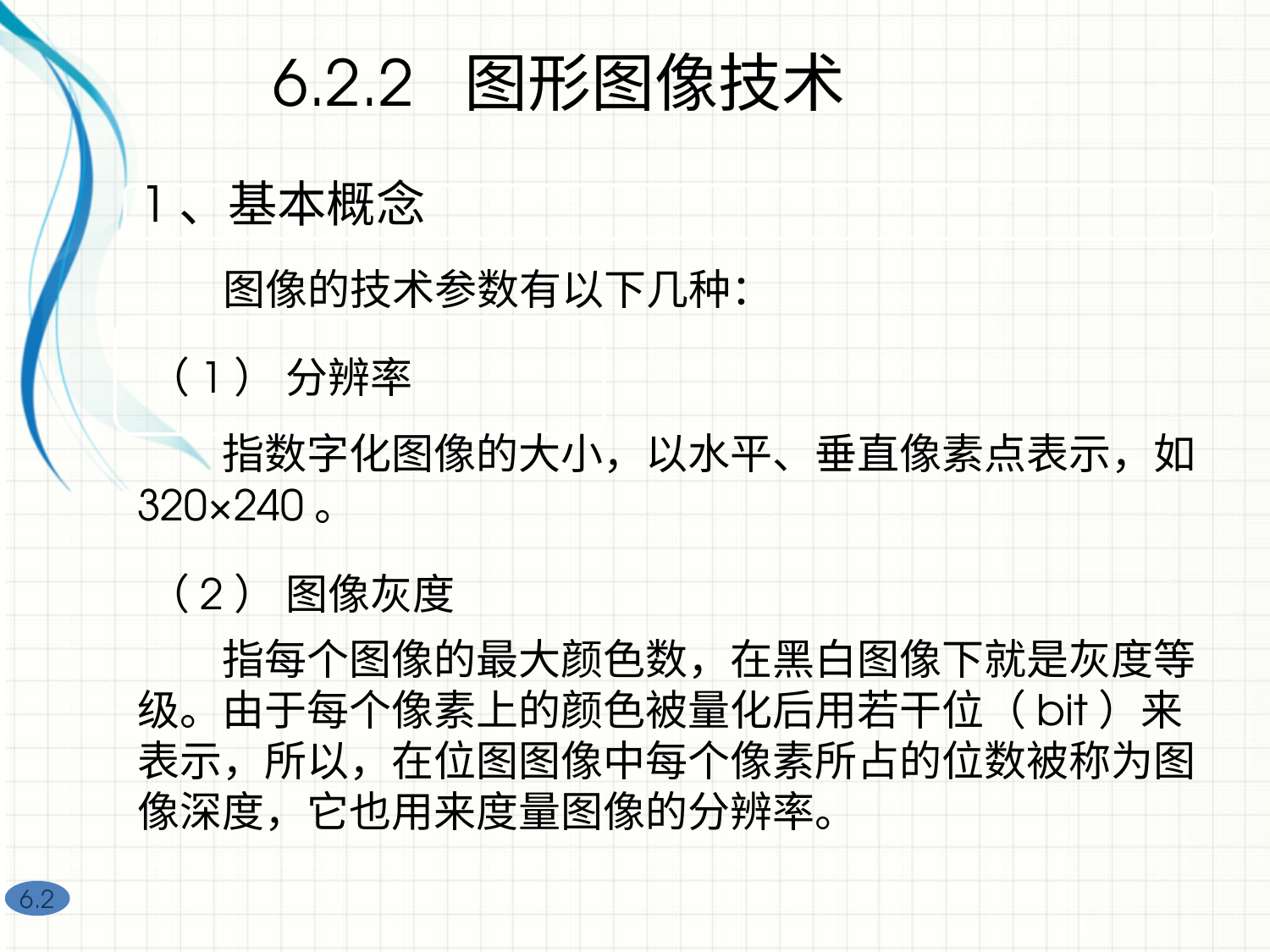

6.2.2  图形图像技术
1、基本概念

图像的技术参数有以下几种：

（1） 分辨率
　　指数字化图像的大小，以水平、垂直像素点表示，如320×240。

（2） 图像灰度
　　指每个图像的最大颜色数，在黑白图像下就是灰度等级。由于每个像素上的颜色被量化后用若干位（bit）来表示，所以，在位图图像中每个像素所占的位数被称为图像深度，它也用来度量图像的分辨率。